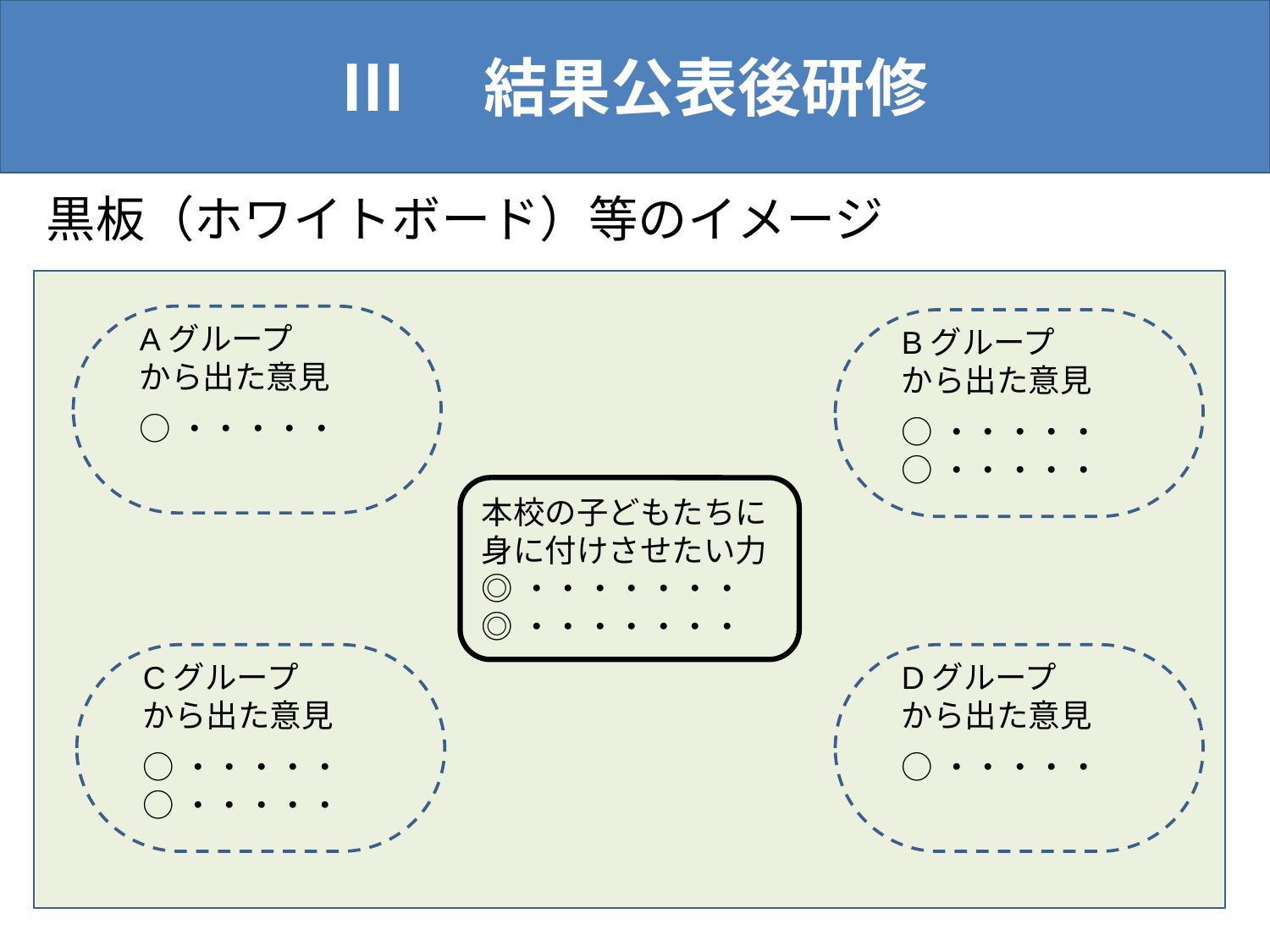

Ⅲ　結果公表後研修
#
黒板（ホワイトボード）等のイメージ

Aグループ
から出た意見
Bグループ
から出た意見
○・・・・・
○・・・・・
○・・・・・
本校の子どもたちに身に付けさせたい力
◎・・・・・・・
◎・・・・・・・

Cグループ
から出た意見
Dグループ
から出た意見
○・・・・・
○・・・・・
○・・・・・